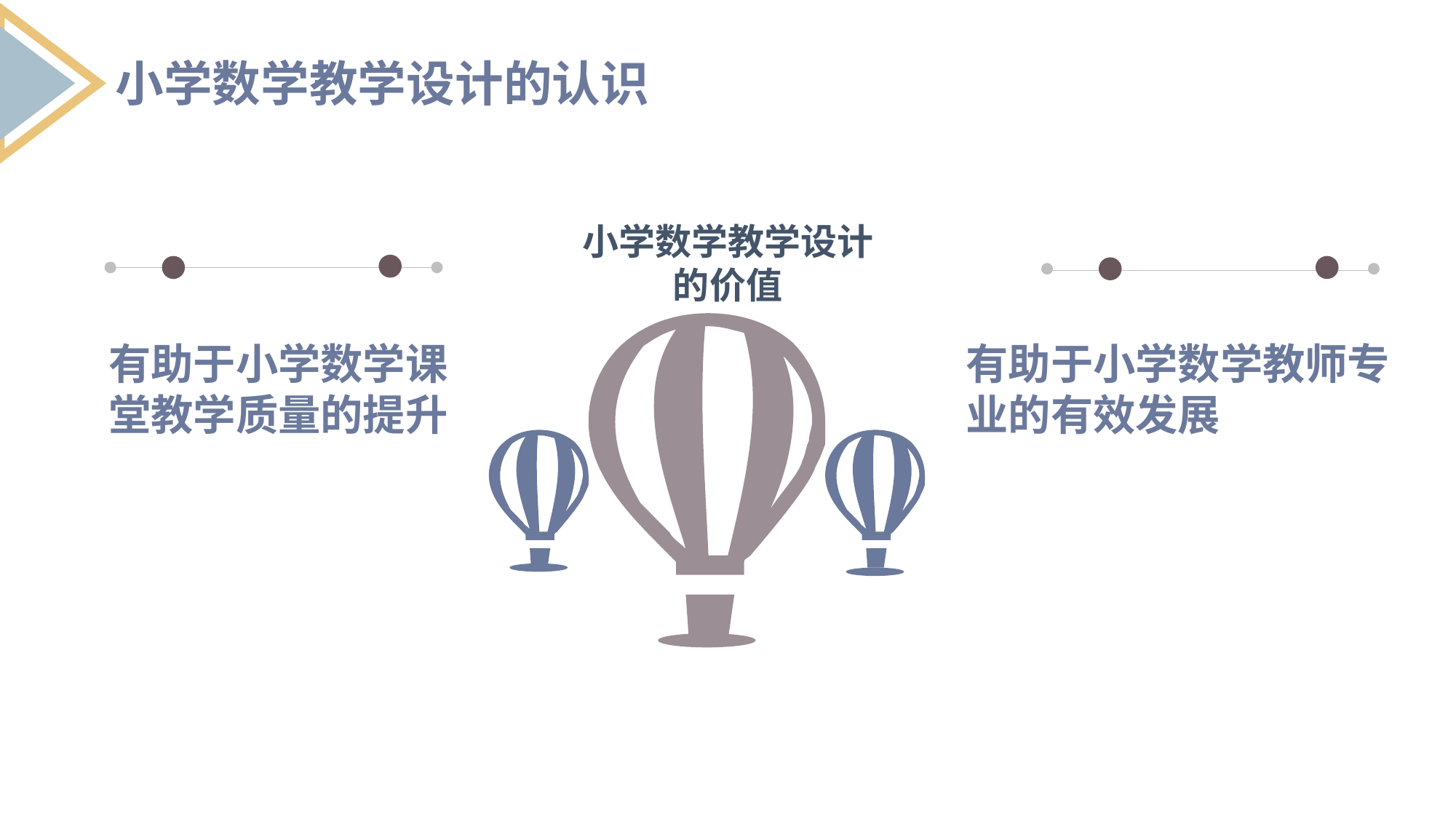

小学数学教学设计的认识
小学数学教学设计的价值

有助于小学数学课堂教学质量的提升
有助于小学数学教师专业的有效发展